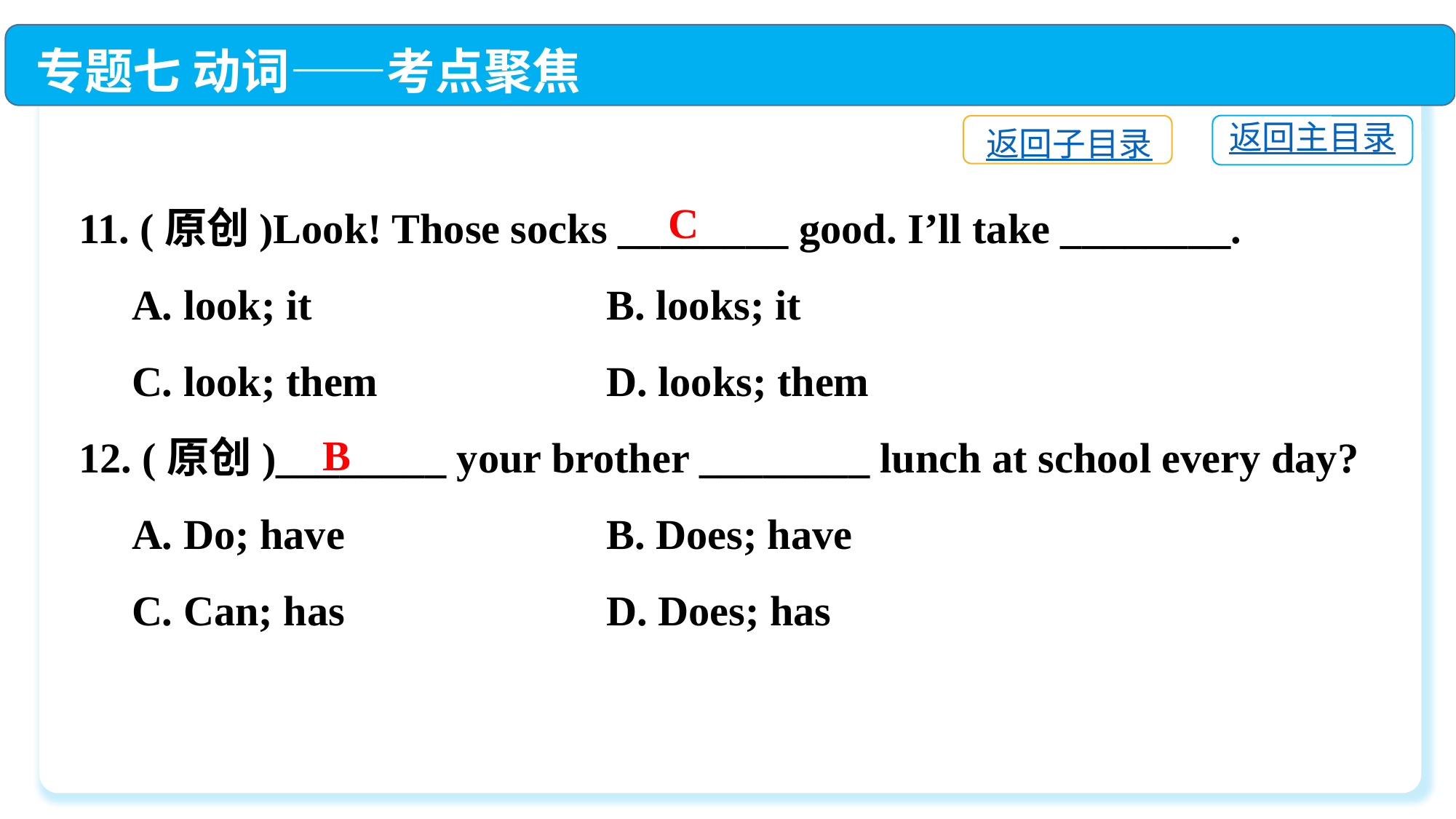

专题七 动词——考点聚焦

返回主目录

返回子目录
11. (原创)Look! Those socks ________ good. I’ll take ________.
     A. look; it	                   B. looks; it
     C. look; them	                   D. looks; them
12. (原创)________ your brother ________ lunch at school every day?
     A. Do; have	                   B. Does; have
     C. Can; has	                   D. Does; has
C

B